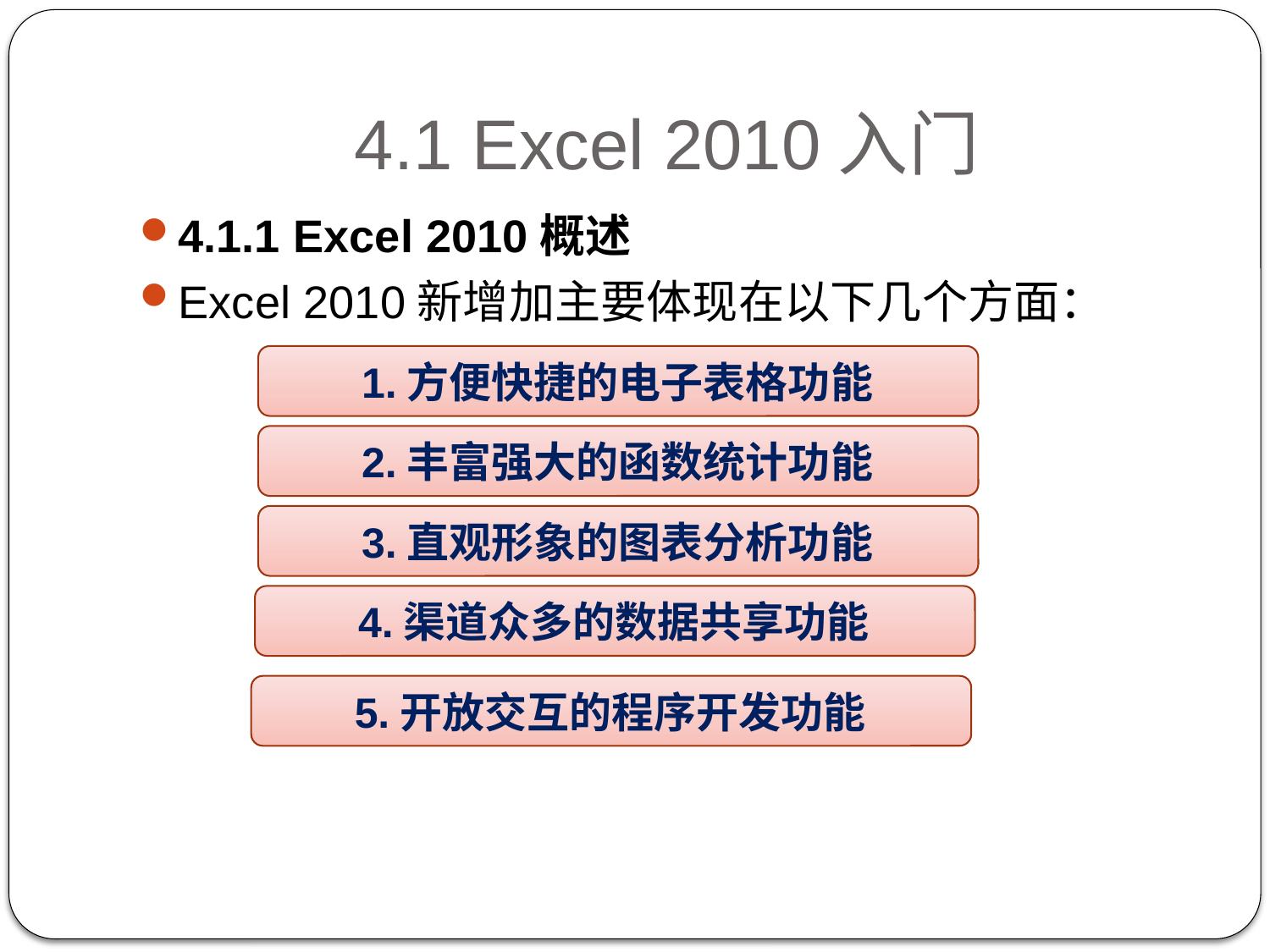

# 4.1 Excel 2010入门
4.1.1 Excel 2010概述
Excel 2010新增加主要体现在以下几个方面：
1.方便快捷的电子表格功能
2.丰富强大的函数统计功能
3.直观形象的图表分析功能
4.渠道众多的数据共享功能
5.开放交互的程序开发功能